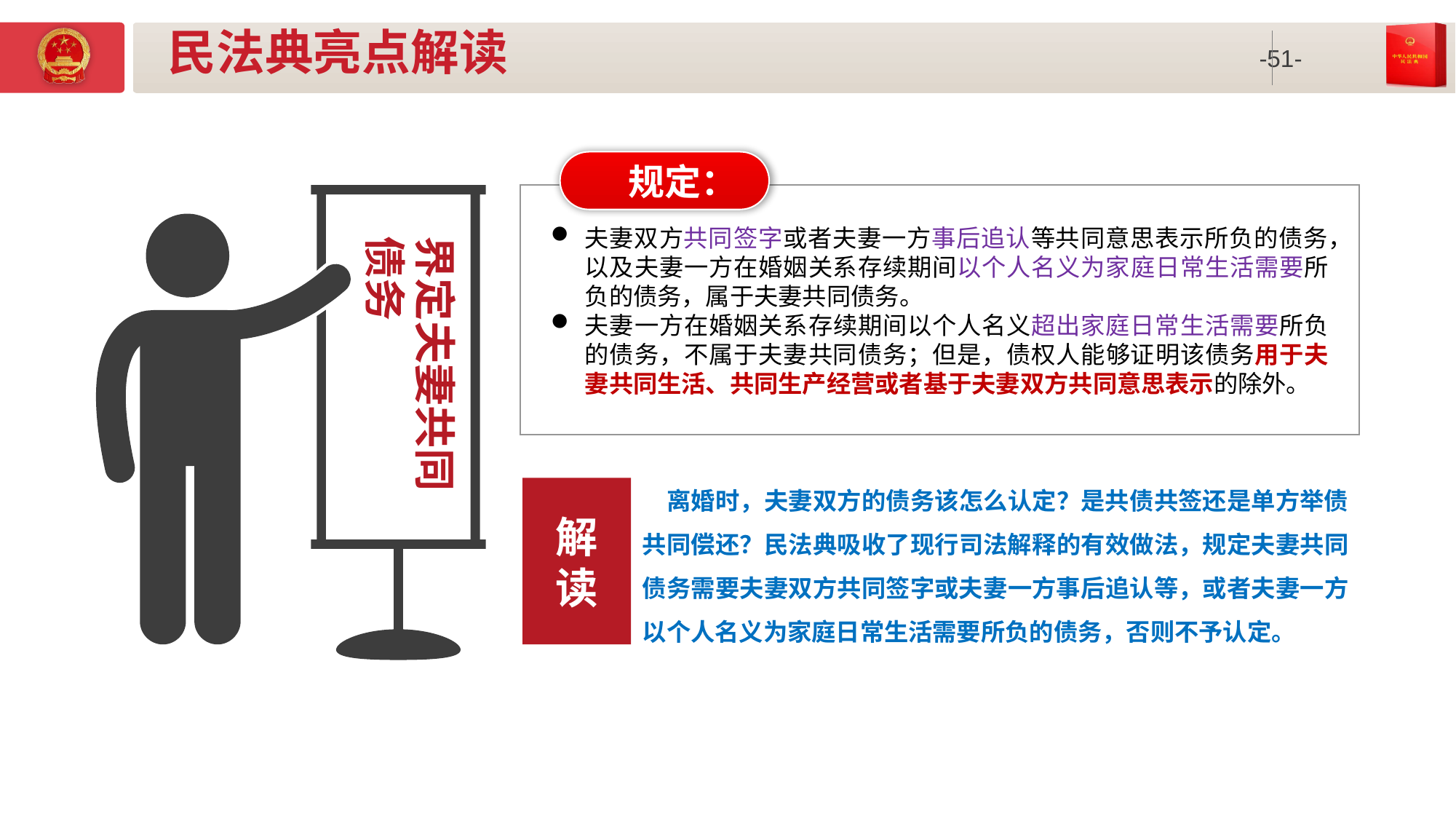

# 民法典亮点解读
　规定：

界定夫妻共同
债务

夫妻双方共同签字或者夫妻一方事后追认等共同意思表示所负的债务，以及夫妻一方在婚姻关系存续期间以个人名义为家庭日常生活需要所负的债务，属于夫妻共同债务。
夫妻一方在婚姻关系存续期间以个人名义超出家庭日常生活需要所负的债务，不属于夫妻共同债务；但是，债权人能够证明该债务用于夫妻共同生活、共同生产经营或者基于夫妻双方共同意思表示的除外。
　离婚时，夫妻双方的债务该怎么认定？是共债共签还是单方举债共同偿还？民法典吸收了现行司法解释的有效做法，规定夫妻共同债务需要夫妻双方共同签字或夫妻一方事后追认等，或者夫妻一方以个人名义为家庭日常生活需要所负的债务，否则不予认定。
解
读